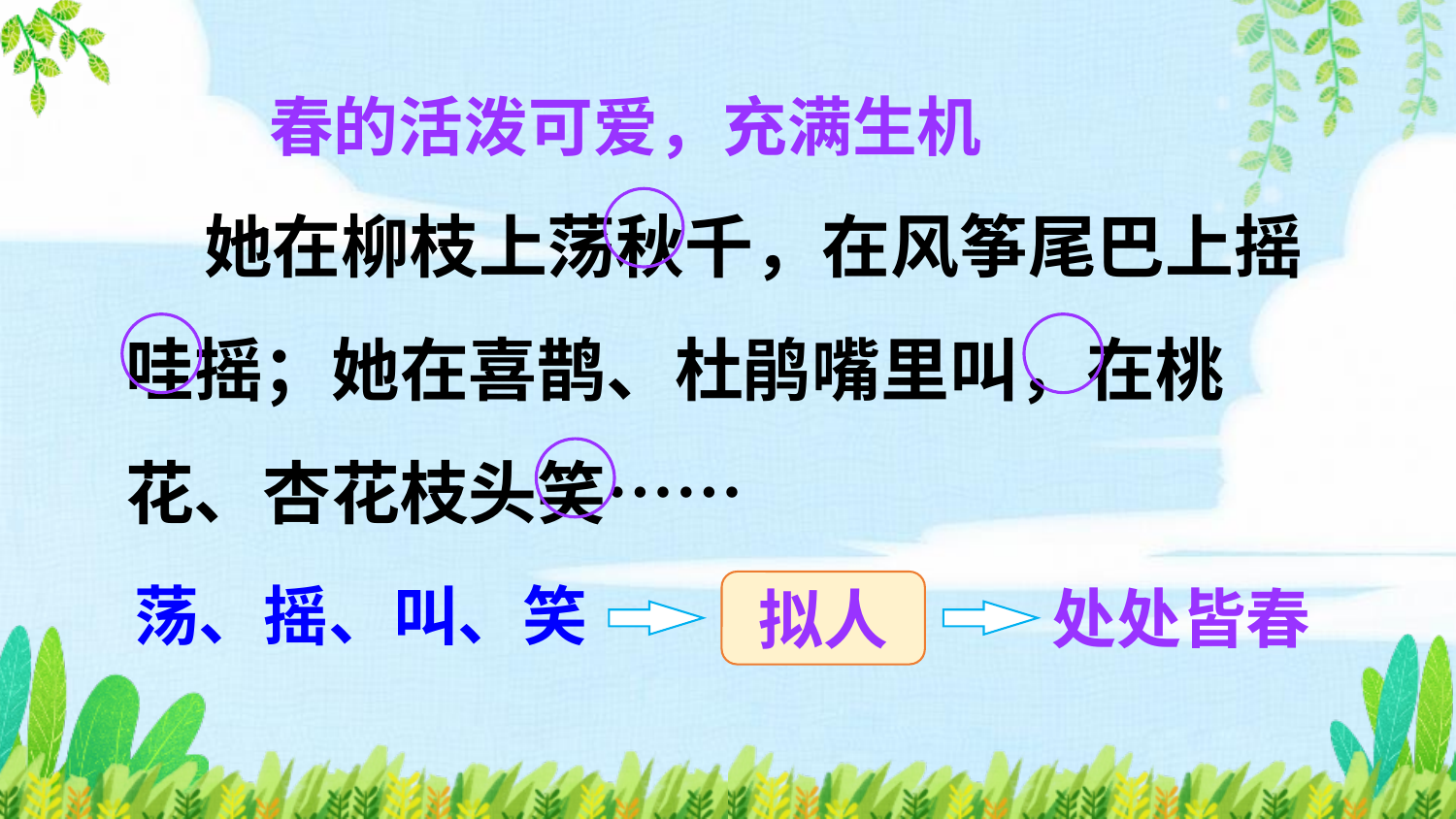

春的活泼可爱，充满生机
    她在柳枝上荡秋千，在风筝尾巴上摇哇摇；她在喜鹊、杜鹃嘴里叫，在桃花、杏花枝头笑……

荡、摇、叫、笑
处处皆春

拟人